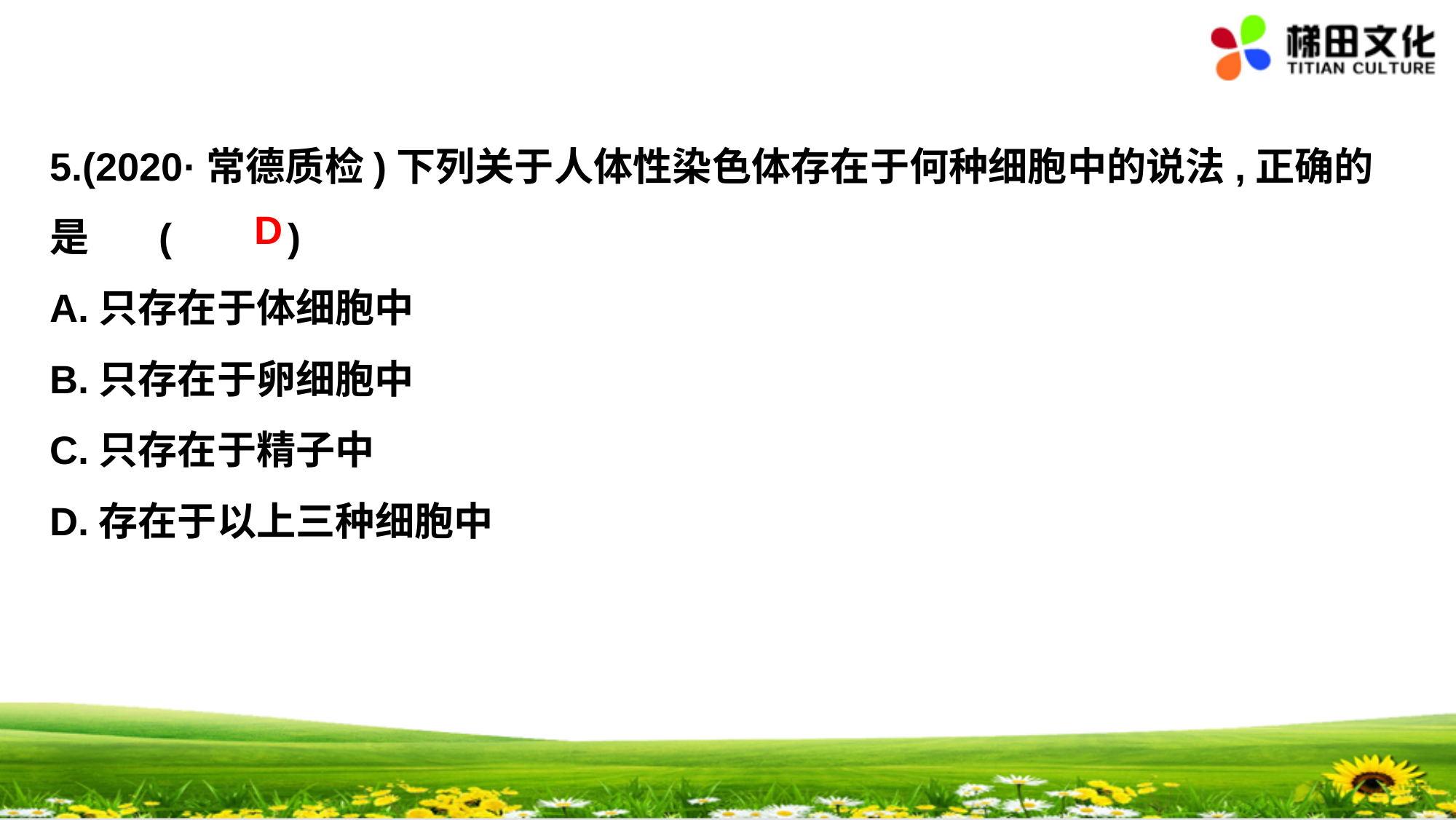

5.(2020·常德质检)下列关于人体性染色体存在于何种细胞中的说法,正确的
是	(　  　)
A.只存在于体细胞中
B.只存在于卵细胞中
C.只存在于精子中
D.存在于以上三种细胞中
D